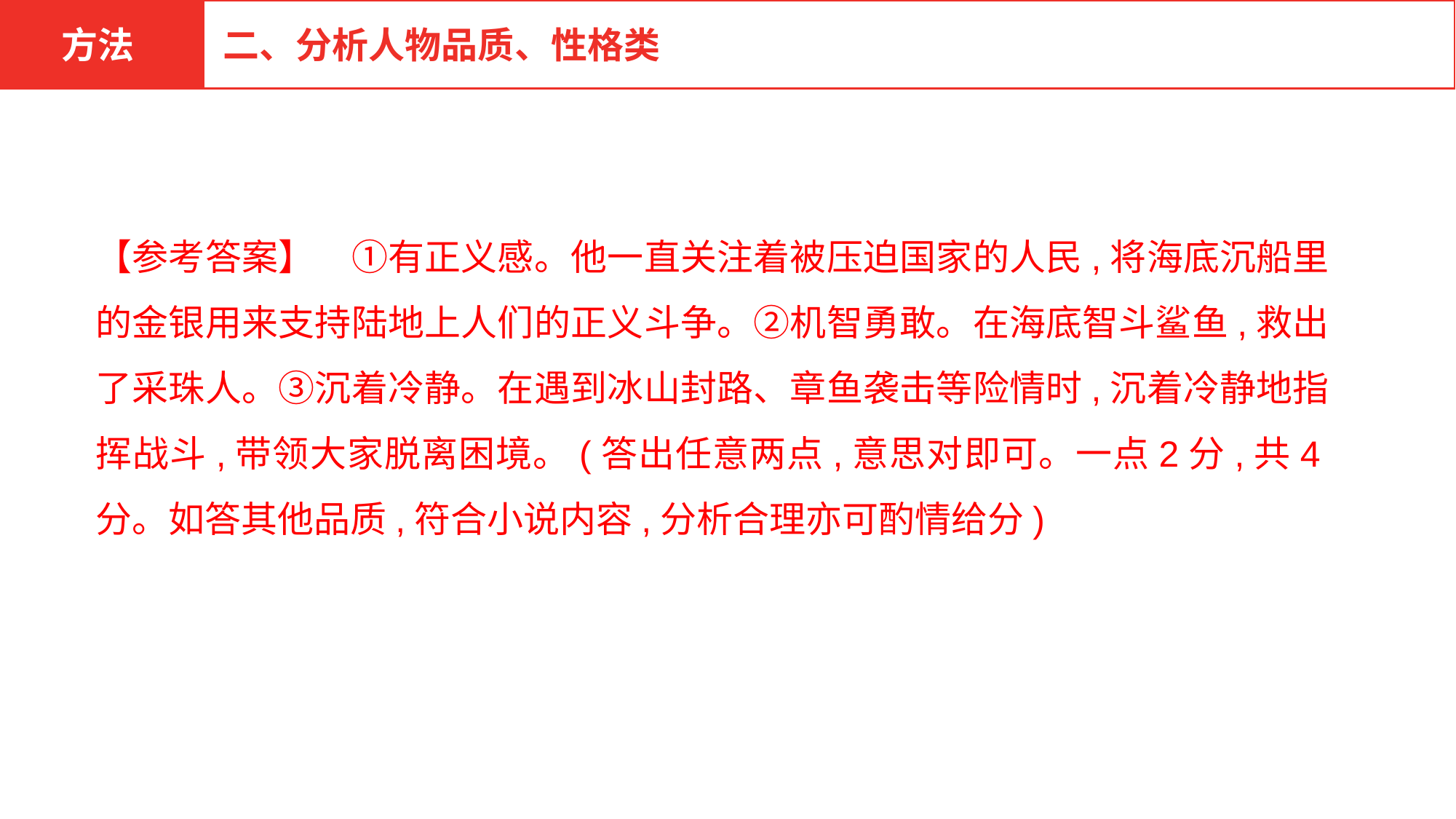

方法
二、分析人物品质、性格类

【参考答案】　①有正义感。他一直关注着被压迫国家的人民,将海底沉船里的金银用来支持陆地上人们的正义斗争。②机智勇敢。在海底智斗鲨鱼,救出了采珠人。③沉着冷静。在遇到冰山封路、章鱼袭击等险情时,沉着冷静地指挥战斗,带领大家脱离困境。(答出任意两点,意思对即可。一点2分,共4分。如答其他品质,符合小说内容,分析合理亦可酌情给分)